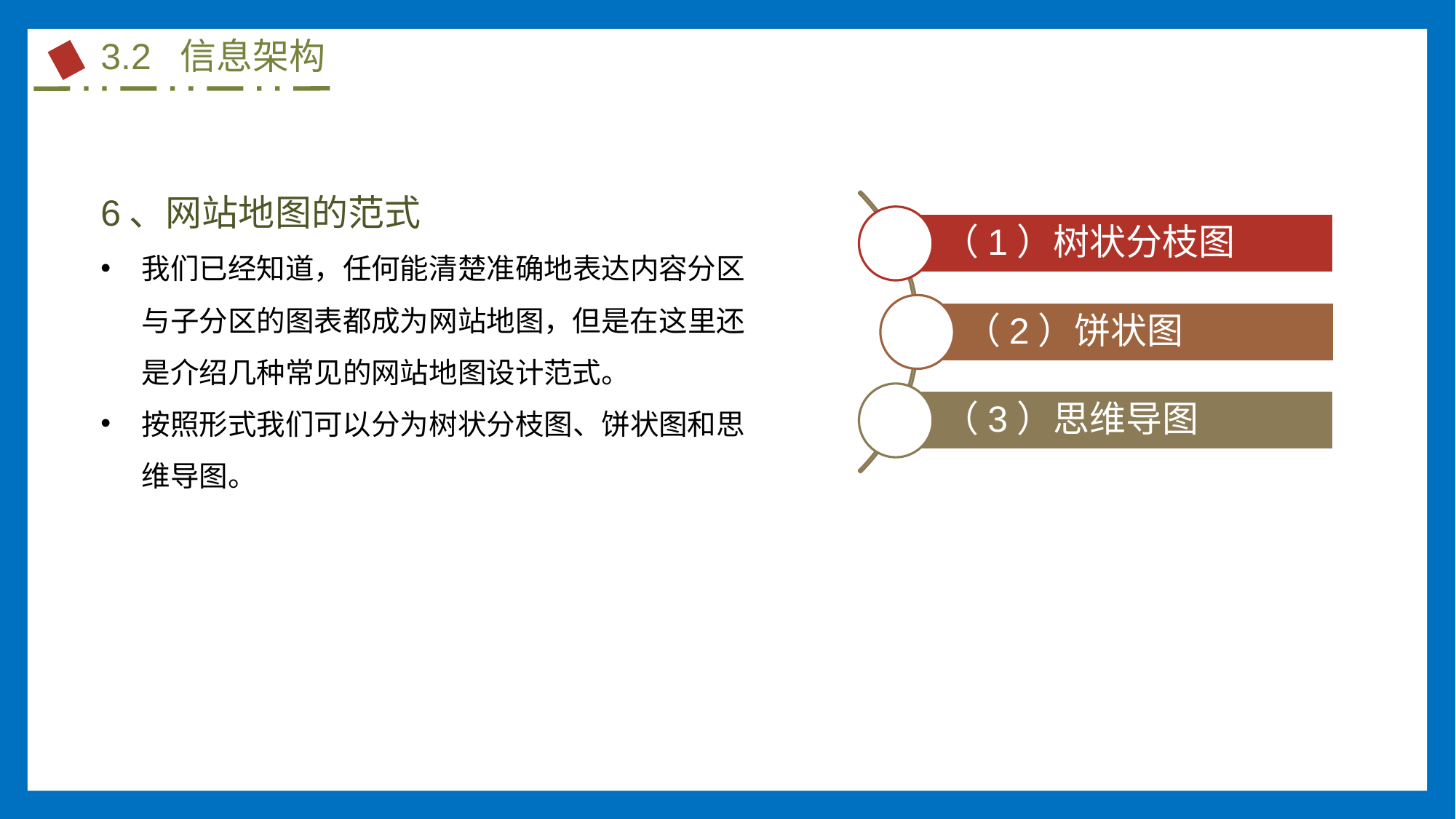

3.2  信息架构

6、网站地图的范式
我们已经知道，任何能清楚准确地表达内容分区与子分区的图表都成为网站地图，但是在这里还是介绍几种常见的网站地图设计范式。
按照形式我们可以分为树状分枝图、饼状图和思维导图。
（1）树状分枝图
（2）饼状图
（3）思维导图